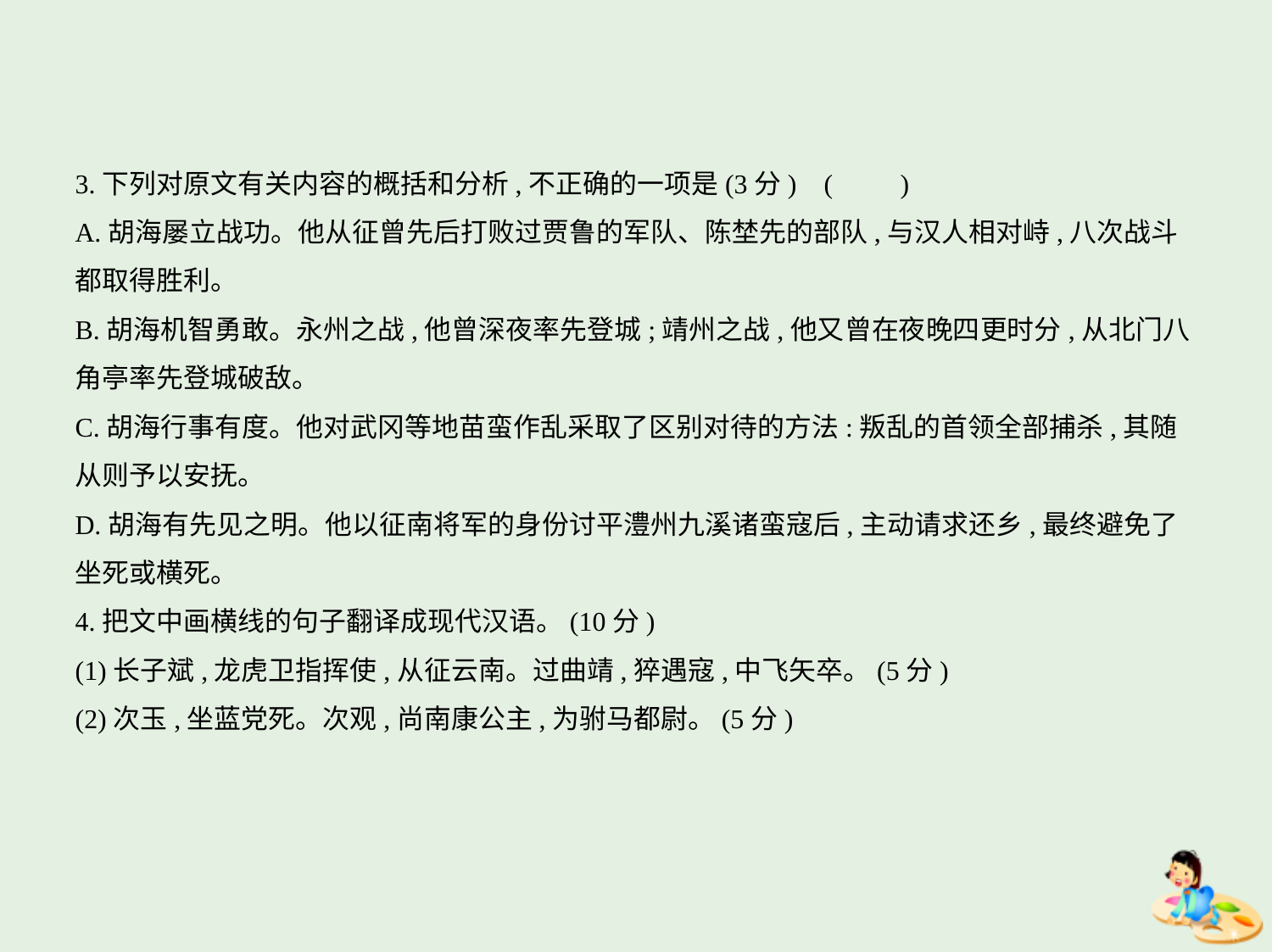

3.下列对原文有关内容的概括和分析,不正确的一项是(3分) (　　)
A.胡海屡立战功。他从征曾先后打败过贾鲁的军队、陈埜先的部队,与汉人相对峙,八次战斗
都取得胜利。
B.胡海机智勇敢。永州之战,他曾深夜率先登城;靖州之战,他又曾在夜晚四更时分,从北门八
角亭率先登城破敌。
C.胡海行事有度。他对武冈等地苗蛮作乱采取了区别对待的方法:叛乱的首领全部捕杀,其随
从则予以安抚。
D.胡海有先见之明。他以征南将军的身份讨平澧州九溪诸蛮寇后,主动请求还乡,最终避免了
坐死或横死。
4.把文中画横线的句子翻译成现代汉语。(10分)
(1)长子斌,龙虎卫指挥使,从征云南。过曲靖,猝遇寇,中飞矢卒。(5分)
(2)次玉,坐蓝党死。次观,尚南康公主,为驸马都尉。(5分)